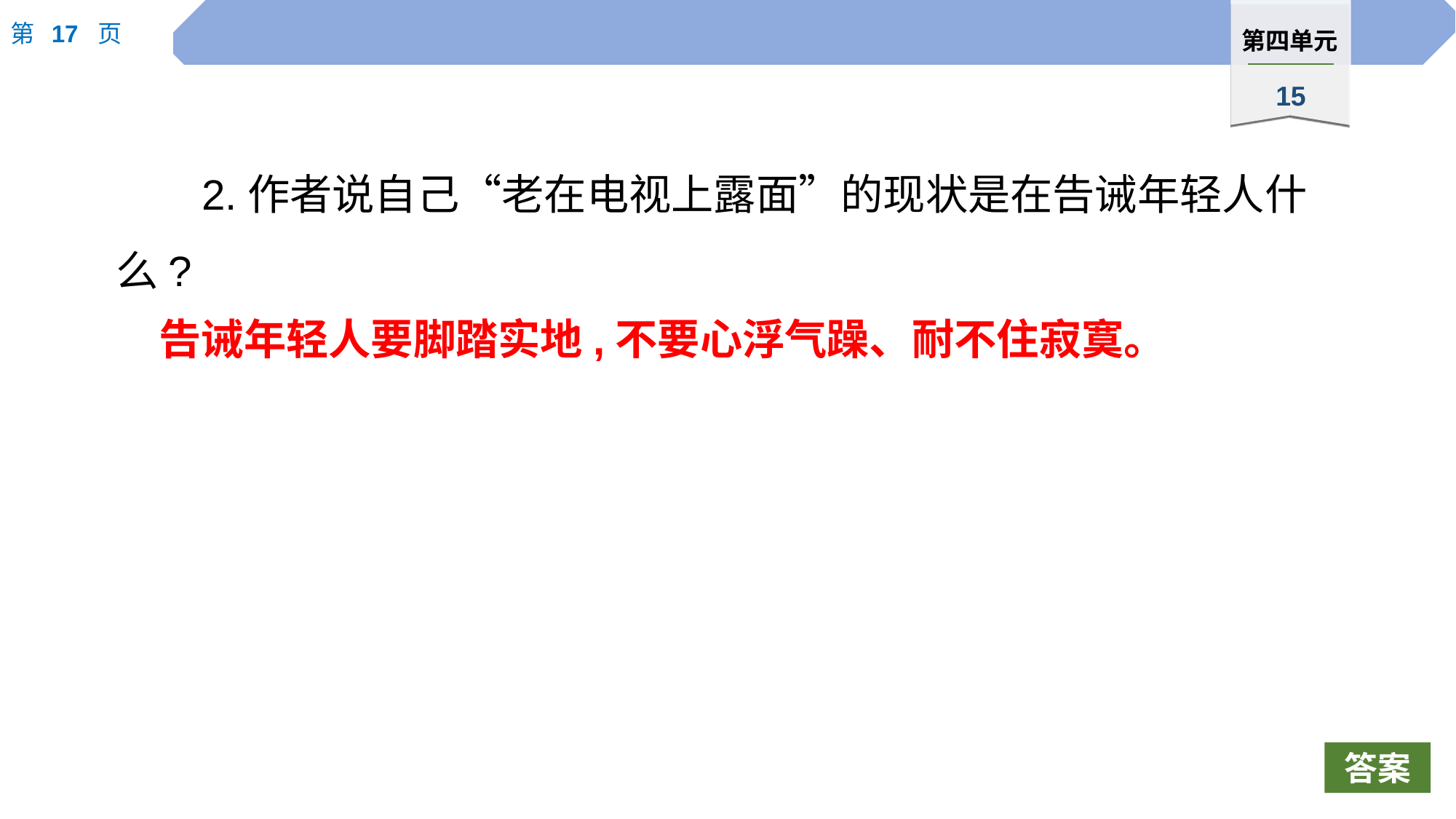

2.作者说自己“老在电视上露面”的现状是在告诫年轻人什么?
告诫年轻人要脚踏实地,不要心浮气躁、耐不住寂寞。
答案